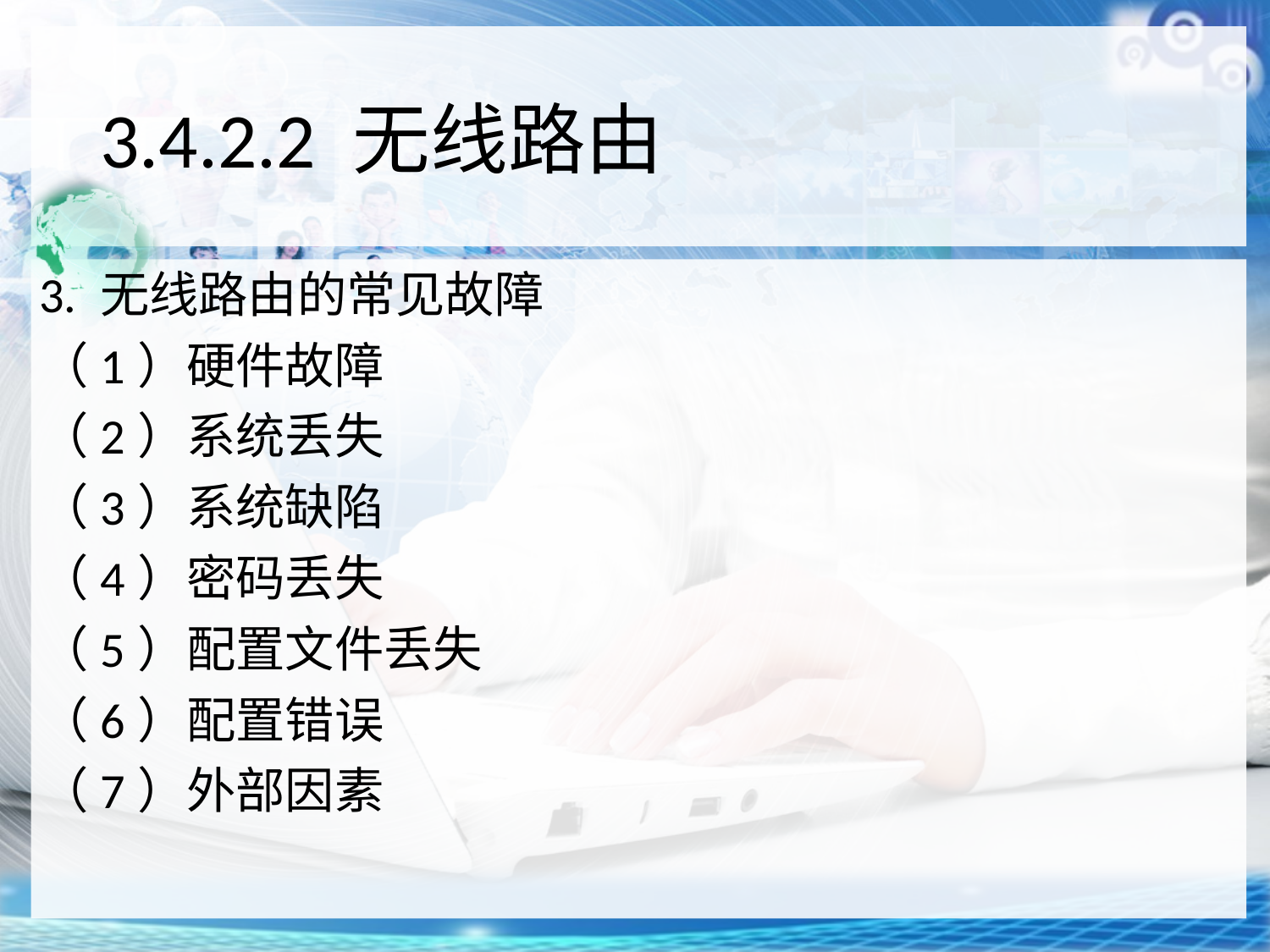

# 3.4.2.2 无线路由
3. 无线路由的常见故障
（1）硬件故障
（2）系统丢失
（3）系统缺陷
（4）密码丢失
（5）配置文件丢失
（6）配置错误
（7）外部因素